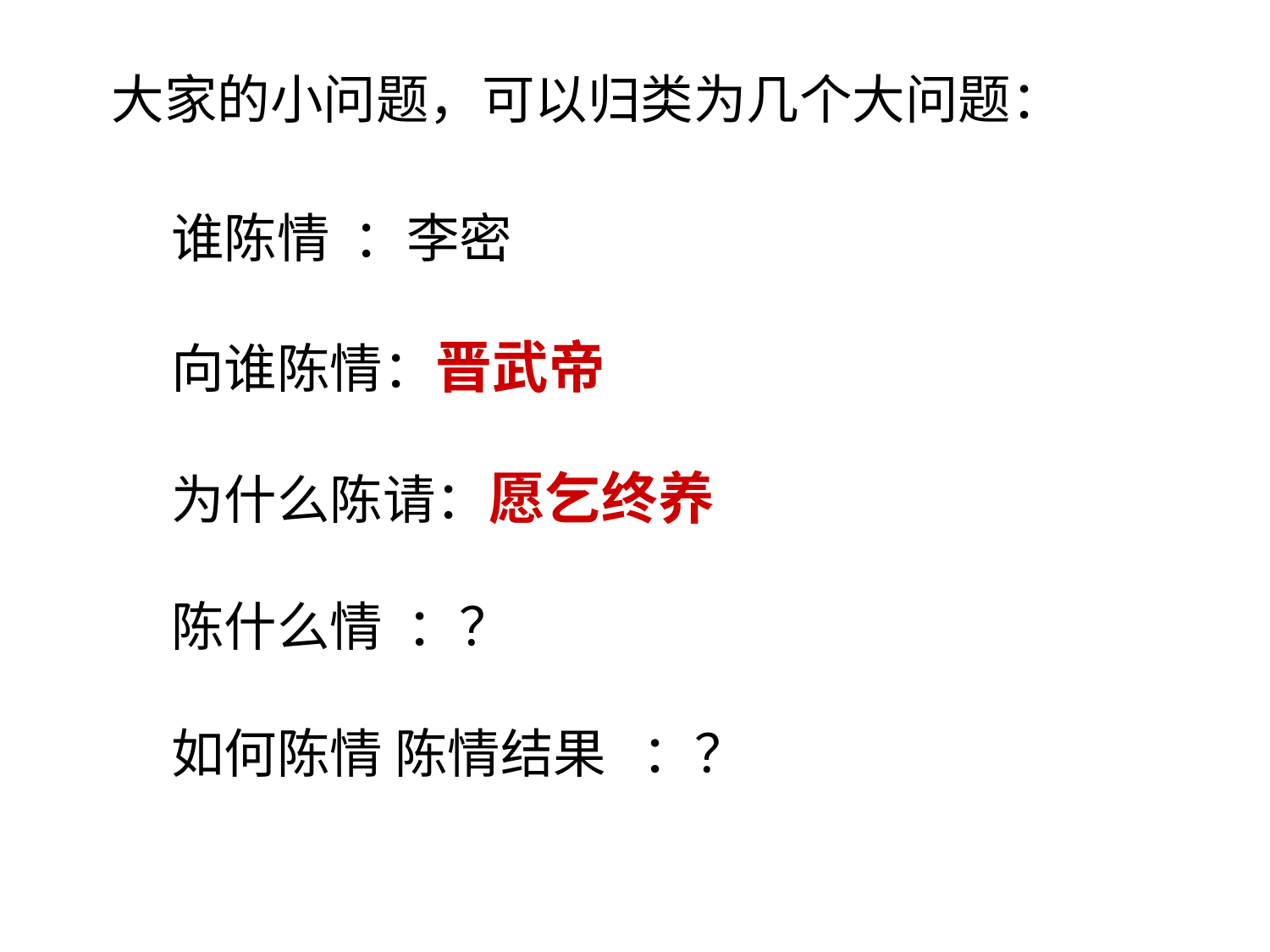

大家的小问题，可以归类为几个大问题：

谁陈情  ：李密

向谁陈情：晋武帝

为什么陈请：愿乞终养

陈什么情  ：？

如何陈情 陈情结果   ：？